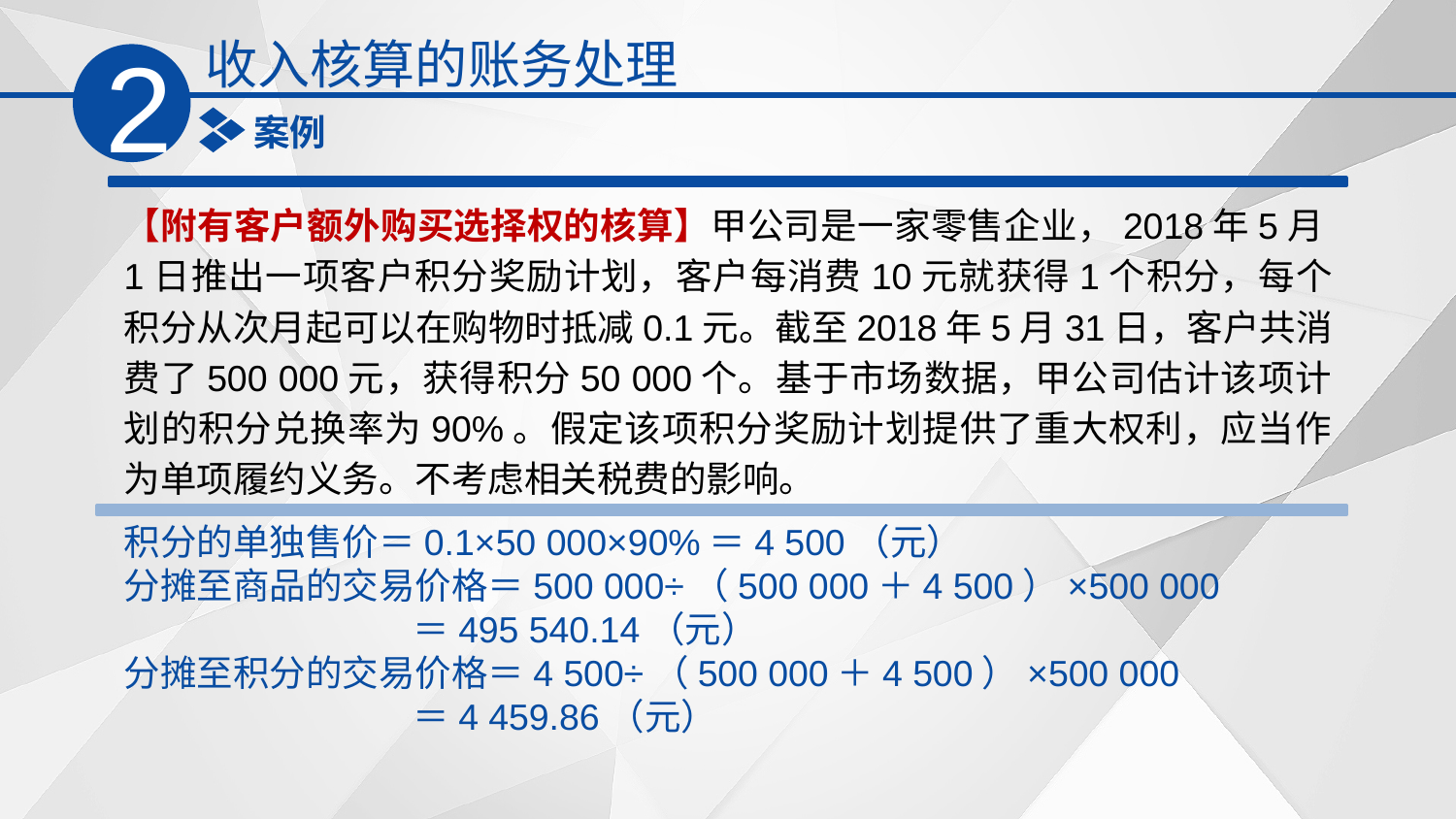

收入核算的账务处理
2

案例

【附有客户额外购买选择权的核算】甲公司是一家零售企业，2018年5月1日推出一项客户积分奖励计划，客户每消费10元就获得1个积分，每个积分从次月起可以在购物时抵减0.1元。截至2018年5月31日，客户共消费了500 000元，获得积分50 000个。基于市场数据，甲公司估计该项计划的积分兑换率为90%。假定该项积分奖励计划提供了重大权利，应当作为单项履约义务。不考虑相关税费的影响。

积分的单独售价＝0.1×50 000×90%＝4 500（元）
分摊至商品的交易价格＝500 000÷（500 000＋4 500）×500 000
                                  ＝495 540.14（元）
分摊至积分的交易价格＝4 500÷（500 000＋4 500）×500 000
                                  ＝4 459.86（元）